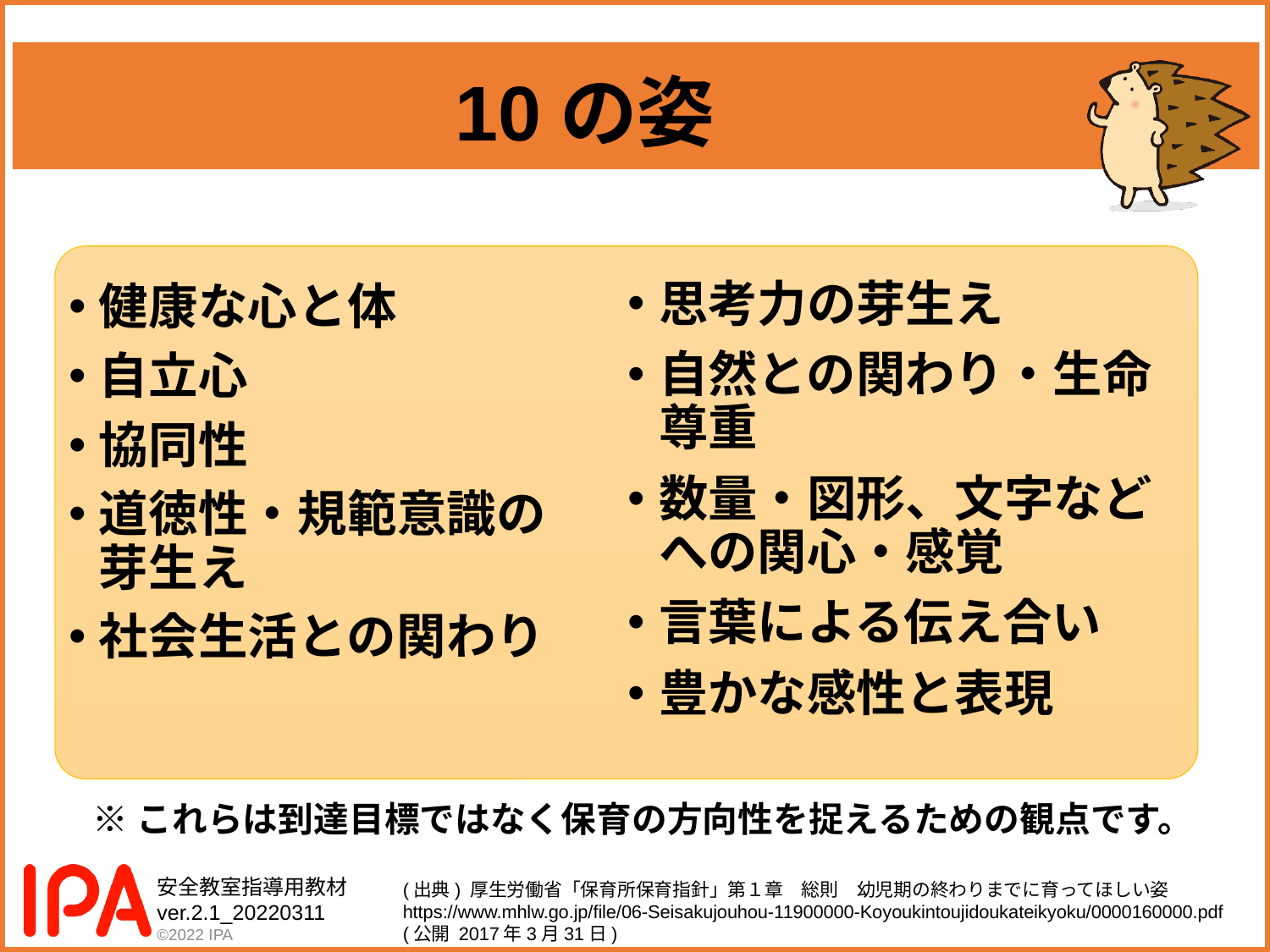

# 10の姿

思考力の芽生え
自然との関わり・生命尊重
数量・図形、文字などへの関心・感覚
言葉による伝え合い
豊かな感性と表現
健康な心と体
自立心
協同性
道徳性・規範意識の芽生え
社会生活との関わり
※これらは到達目標ではなく保育の方向性を捉えるための観点です。
(出典) 厚生労働省「保育所保育指針」第１章　総則　幼児期の終わりまでに育ってほしい姿
https://www.mhlw.go.jp/file/06-Seisakujouhou-11900000-Koyoukintoujidoukateikyoku/0000160000.pdf
(公開 2017年3月31日)